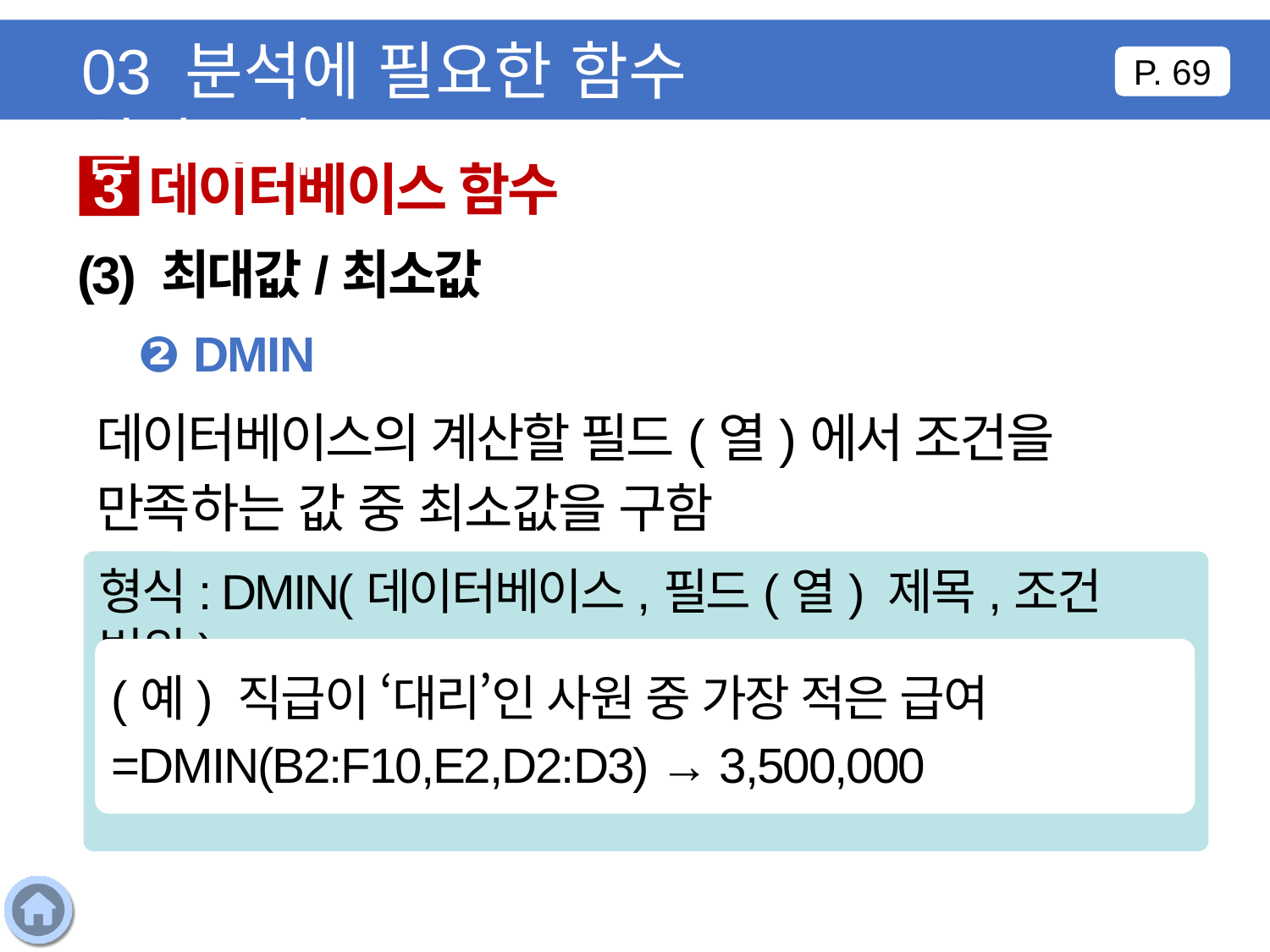

03 분석에 필요한 함수 알아보기
P. 69
데이터베이스 함수
3
(3) 최대값/최소값
❷ DMIN
데이터베이스의 계산할 필드(열)에서 조건을 만족하는 값 중 최소값을 구함
형식: DMIN(데이터베이스,필드(열) 제목,조건 범위)
(예) 직급이 ‘대리’인 사원 중 가장 적은 급여 =DMIN(B2:F10,E2,D2:D3) → 3,500,000